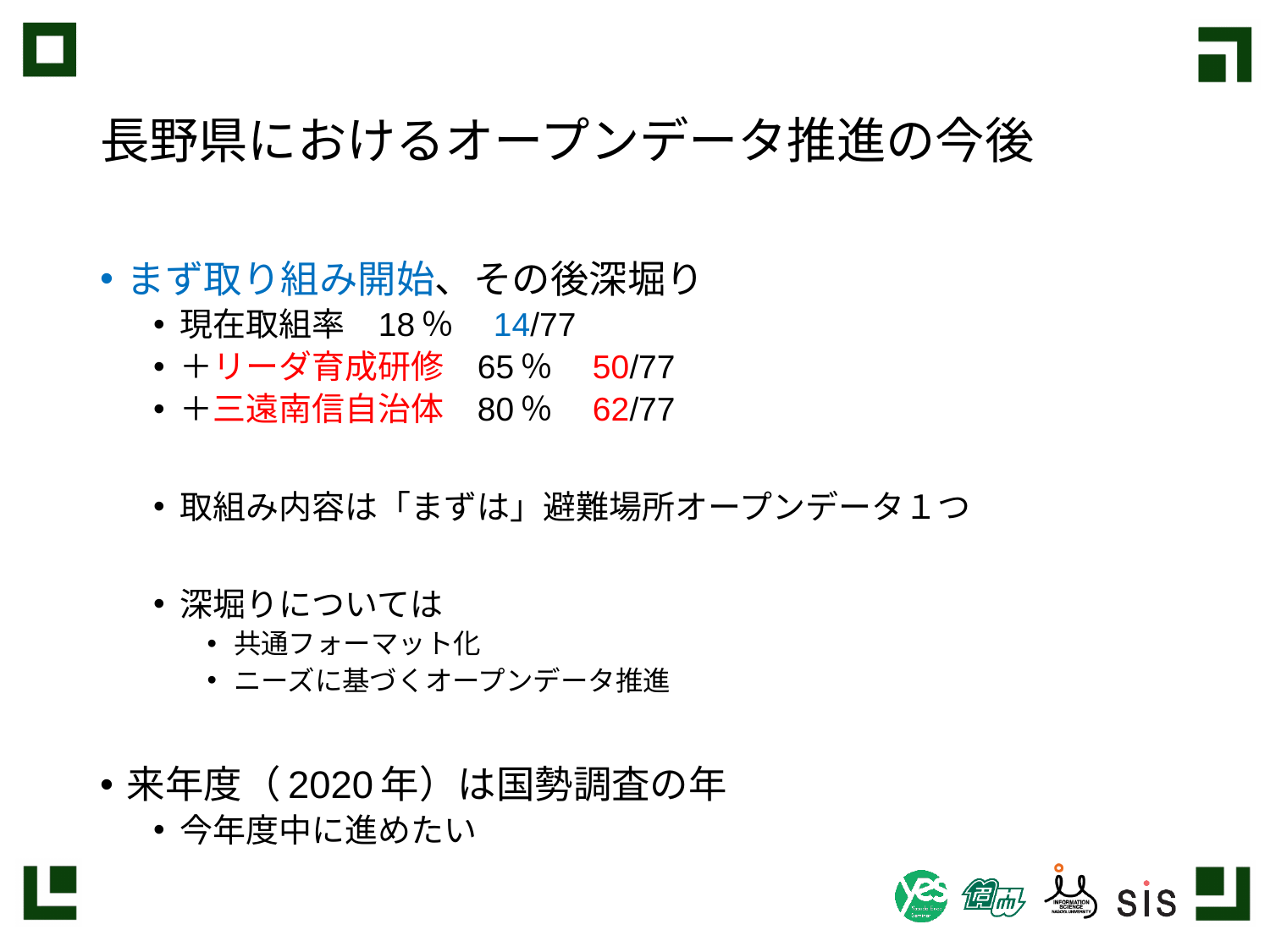

# 長野県におけるオープンデータ推進の今後
まず取り組み開始、その後深堀り
現在取組率　		18％　14/77
＋リーダ育成研修	65％　50/77
＋三遠南信自治体	80％　62/77

取組み内容は「まずは」避難場所オープンデータ１つ

深堀りについては
共通フォーマット化
ニーズに基づくオープンデータ推進

来年度（2020年）は国勢調査の年
今年度中に進めたい